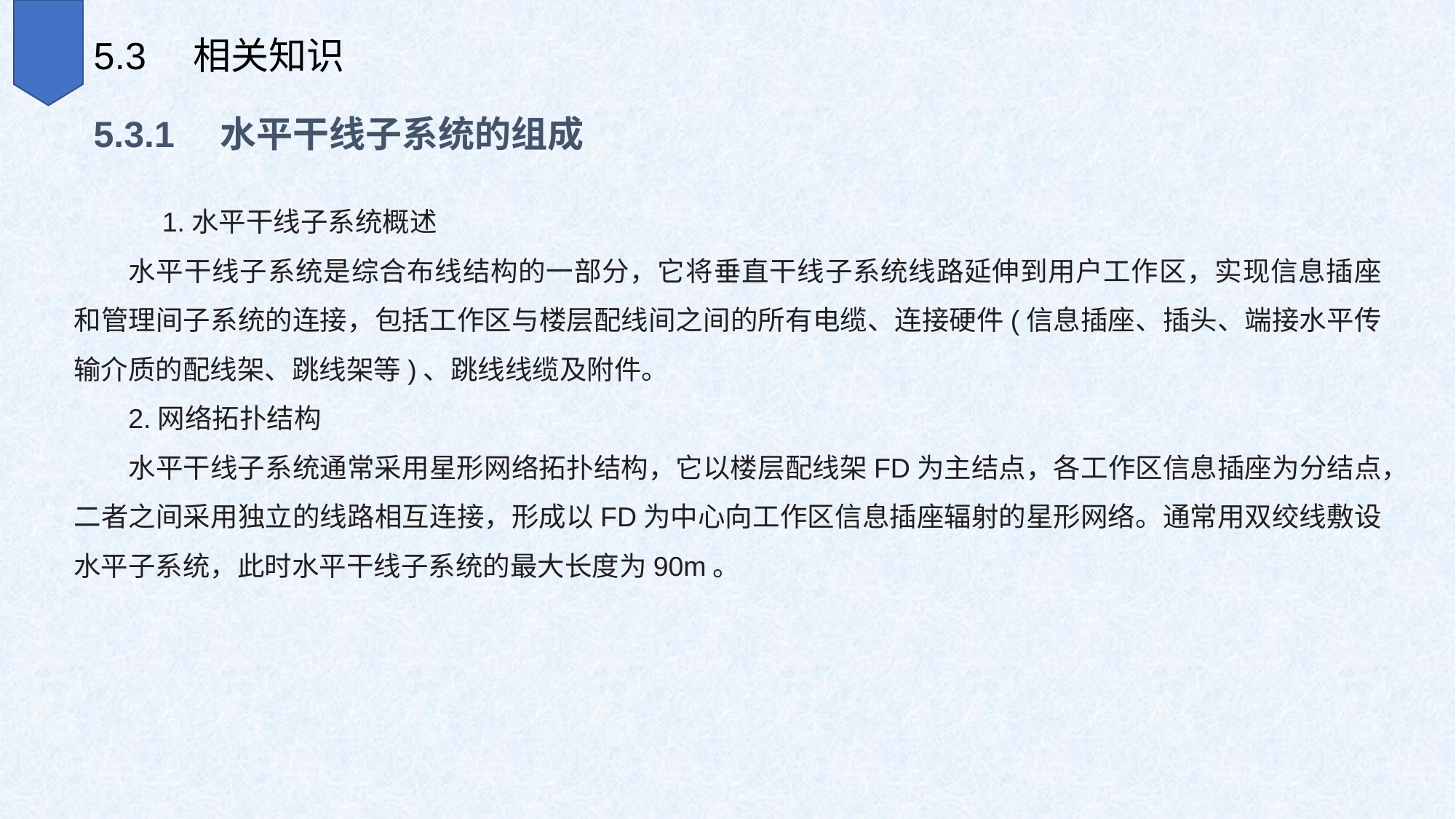

5.3　相关知识
5.3.1　水平干线子系统的组成
　1.水平干线子系统概述
水平干线子系统是综合布线结构的一部分，它将垂直干线子系统线路延伸到用户工作区，实现信息插座和管理间子系统的连接，包括工作区与楼层配线间之间的所有电缆、连接硬件(信息插座、插头、端接水平传输介质的配线架、跳线架等)、跳线线缆及附件。
2.网络拓扑结构
水平干线子系统通常采用星形网络拓扑结构，它以楼层配线架FD为主结点，各工作区信息插座为分结点，二者之间采用独立的线路相互连接，形成以FD为中心向工作区信息插座辐射的星形网络。通常用双绞线敷设水平子系统，此时水平干线子系统的最大长度为90m。